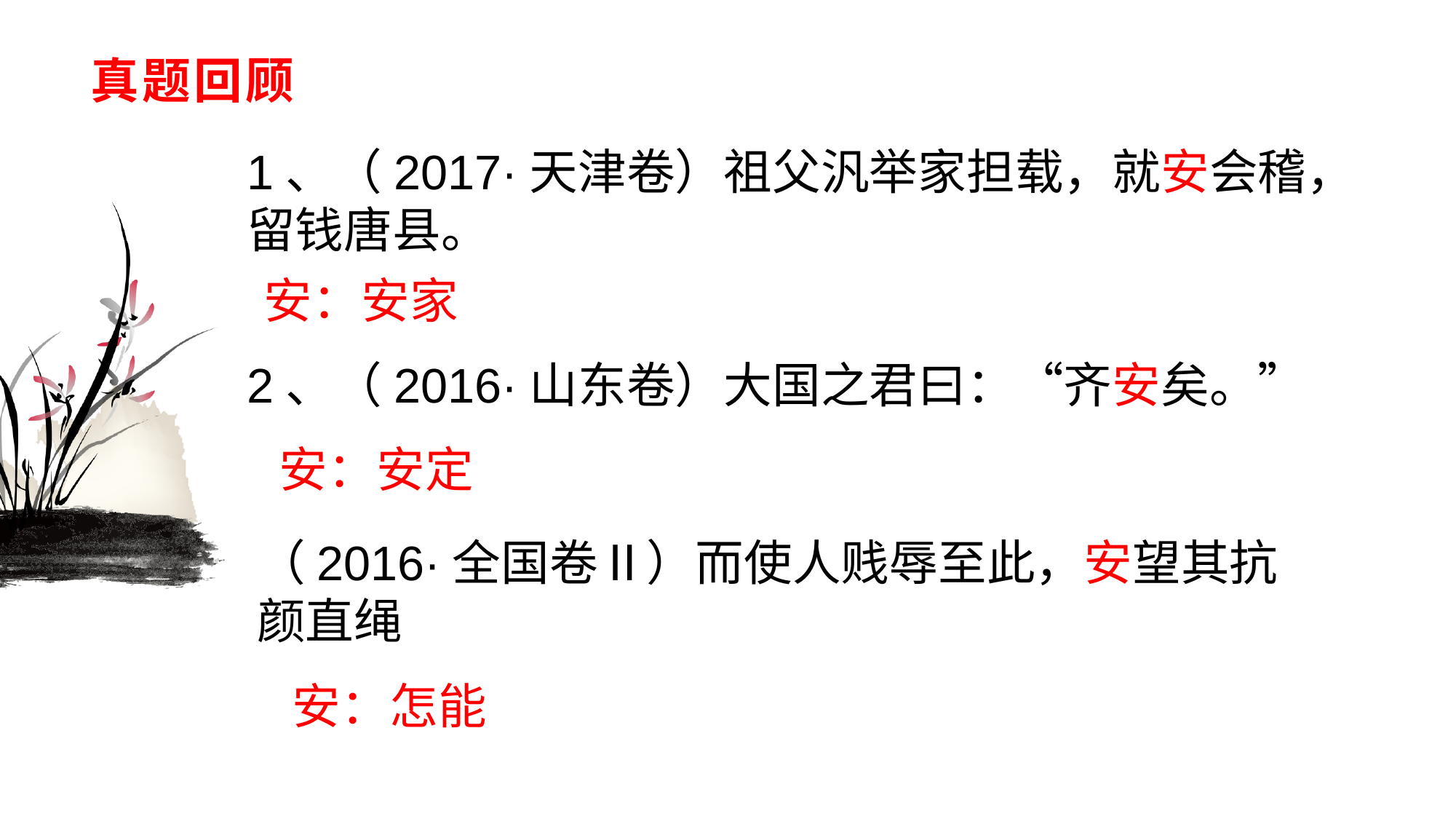

# 真题回顾
1、（2017·天津卷）祖父汎举家担载，就安会稽，留钱唐县。
 安：安家
2、（2016·山东卷）大国之君曰：“齐安矣。”
 安：安定
（2016·全国卷Ⅱ）而使人贱辱至此，安望其抗颜直绳
 安：怎能